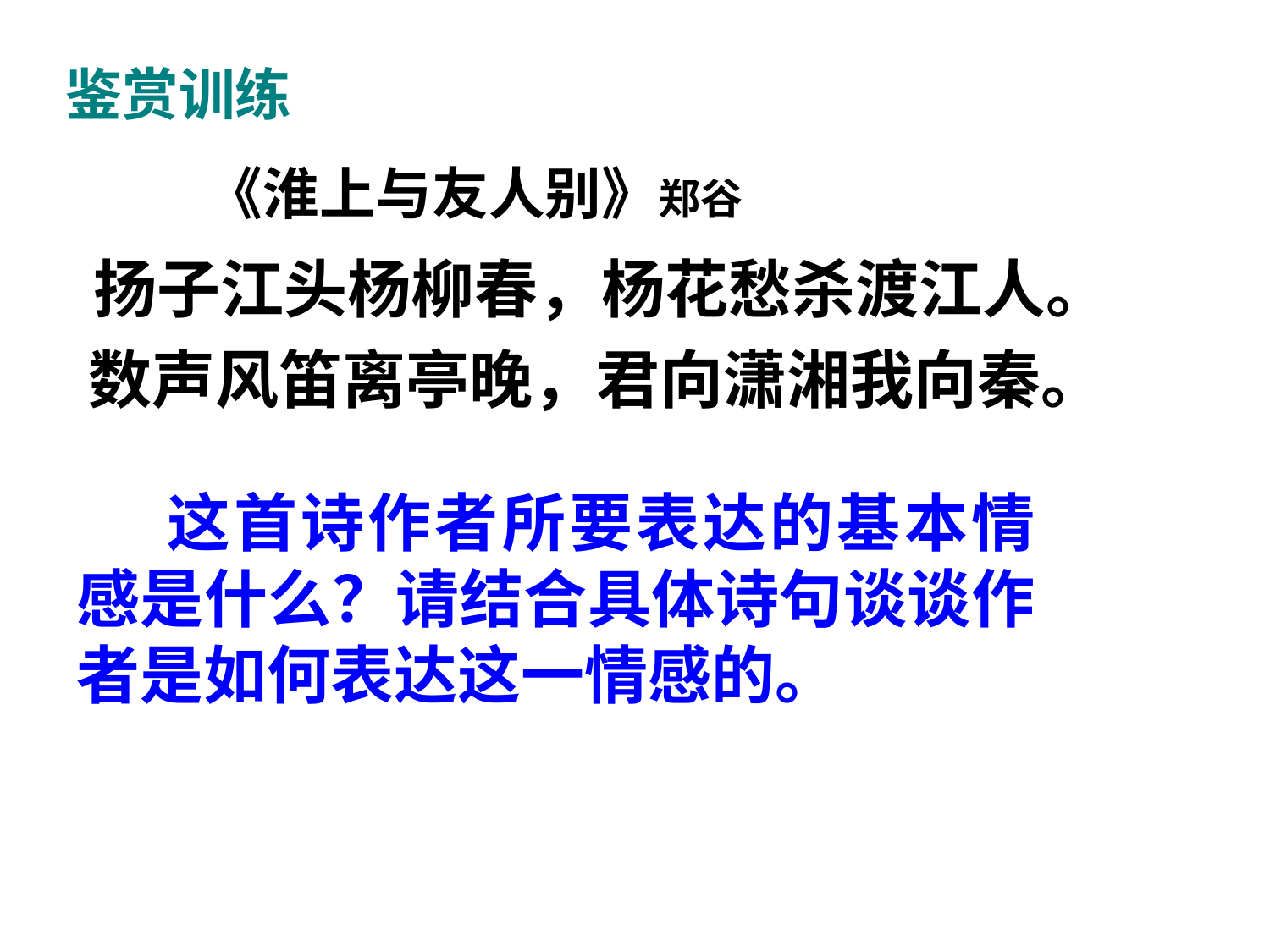

鉴赏训练
         《淮上与友人别》郑谷
  扬子江头杨柳春，杨花愁杀渡江人。
  数声风笛离亭晚，君向潇湘我向秦。
    这首诗作者所要表达的基本情感是什么？请结合具体诗句谈谈作者是如何表达这一情感的。